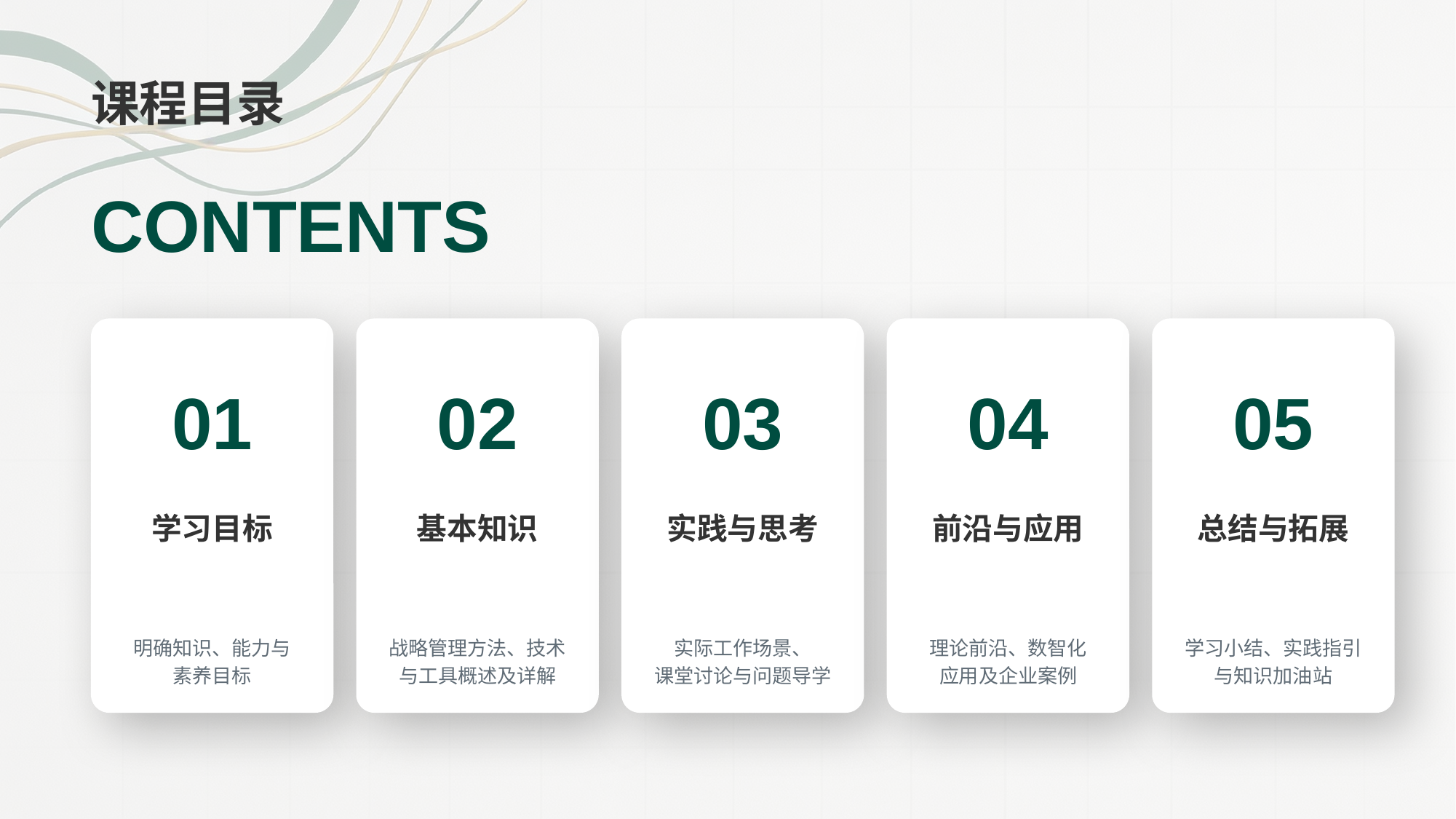

课程目录
CONTENTS

01
02
03
04
05
学习目标
基本知识
实践与思考
前沿与应用
总结与拓展
明确知识、能力与
素养目标
战略管理方法、技术
与工具概述及详解
实际工作场景、
课堂讨论与问题导学
理论前沿、数智化
应用及企业案例
学习小结、实践指引
与知识加油站